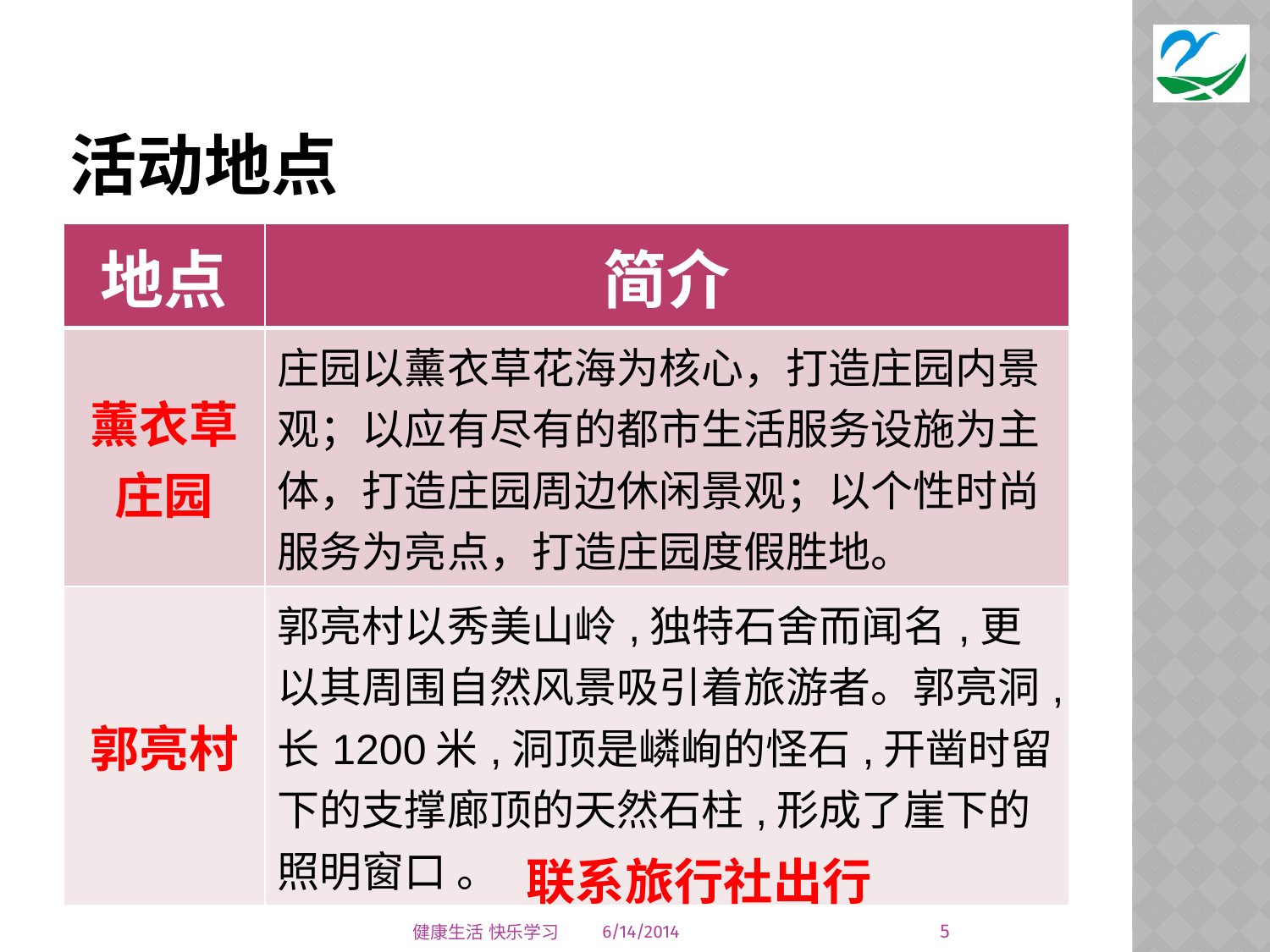

# 活动地点
| 地点 | 简介 |
| --- | --- |
| 薰衣草庄园 | 庄园以薰衣草花海为核心，打造庄园内景观；以应有尽有的都市生活服务设施为主体，打造庄园周边休闲景观；以个性时尚服务为亮点，打造庄园度假胜地。 |
| 郭亮村 | 郭亮村以秀美山岭,独特石舍而闻名,更以其周围自然风景吸引着旅游者。郭亮洞,长1200米,洞顶是嶙峋的怪石,开凿时留下的支撑廊顶的天然石柱,形成了崖下的照明窗口 。 |
联系旅行社出行
5
健康生活 快乐学习
6/14/2014